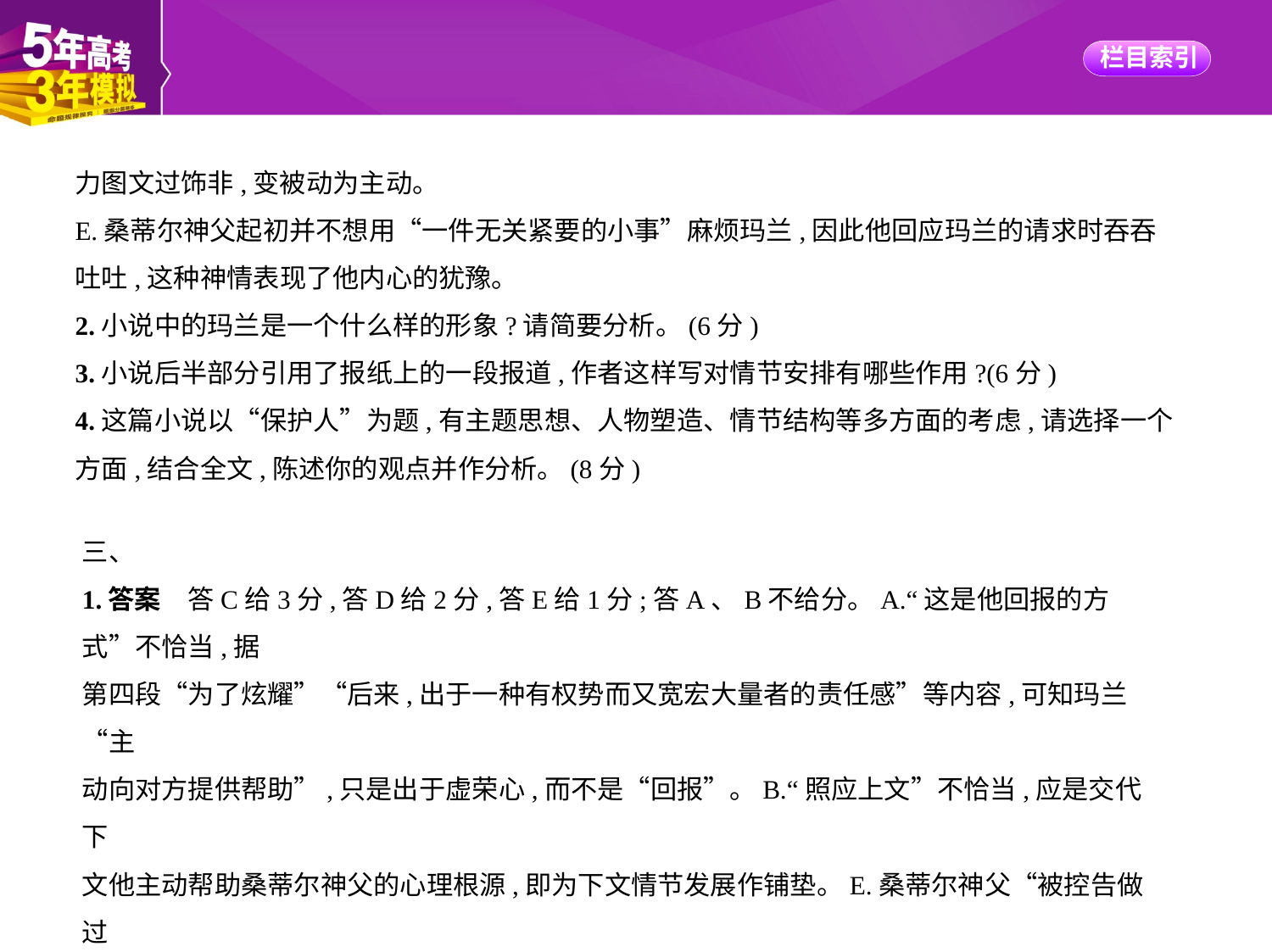

力图文过饰非,变被动为主动。
E.桑蒂尔神父起初并不想用“一件无关紧要的小事”麻烦玛兰,因此他回应玛兰的请求时吞吞
吐吐,这种神情表现了他内心的犹豫。
2.小说中的玛兰是一个什么样的形象?请简要分析。(6分)
3.小说后半部分引用了报纸上的一段报道,作者这样写对情节安排有哪些作用?(6分)
4.这篇小说以“保护人”为题,有主题思想、人物塑造、情节结构等多方面的考虑,请选择一个
方面,结合全文,陈述你的观点并作分析。(8分)
三、
1.答案　答C给3分,答D给2分,答E给1分;答A、B不给分。A.“这是他回报的方式”不恰当,据
第四段“为了炫耀”“后来,出于一种有权势而又宽宏大量者的责任感”等内容,可知玛兰“主
动向对方提供帮助”,只是出于虚荣心,而不是“回报”。B.“照应上文”不恰当,应是交代下
文他主动帮助桑蒂尔神父的心理根源,即为下文情节发展作铺垫。E.桑蒂尔神父“被控告做过
许多卑鄙龌龊的事”,可知他的“吞吞吐吐”“表现了他内心的犹豫”有误,应是心虚和难以启
齿。